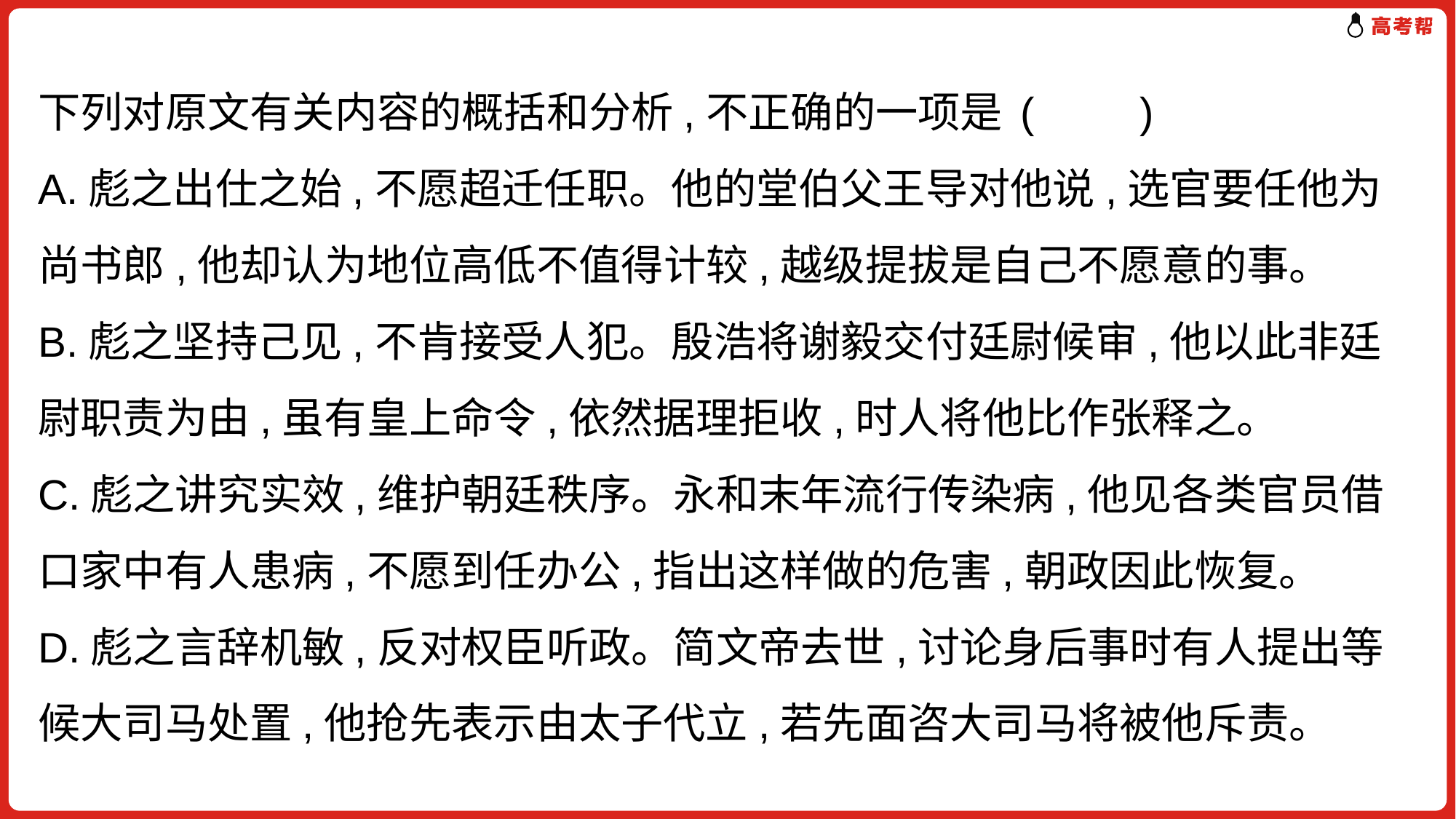

下列对原文有关内容的概括和分析,不正确的一项是	(　　)
A.彪之出仕之始,不愿超迁任职。他的堂伯父王导对他说,选官要任他为尚书郎,他却认为地位高低不值得计较,越级提拔是自己不愿意的事。
B.彪之坚持己见,不肯接受人犯。殷浩将谢毅交付廷尉候审,他以此非廷尉职责为由,虽有皇上命令,依然据理拒收,时人将他比作张释之。
C.彪之讲究实效,维护朝廷秩序。永和末年流行传染病,他见各类官员借口家中有人患病,不愿到任办公,指出这样做的危害,朝政因此恢复。
D.彪之言辞机敏,反对权臣听政。简文帝去世,讨论身后事时有人提出等候大司马处置,他抢先表示由太子代立,若先面咨大司马将被他斥责。